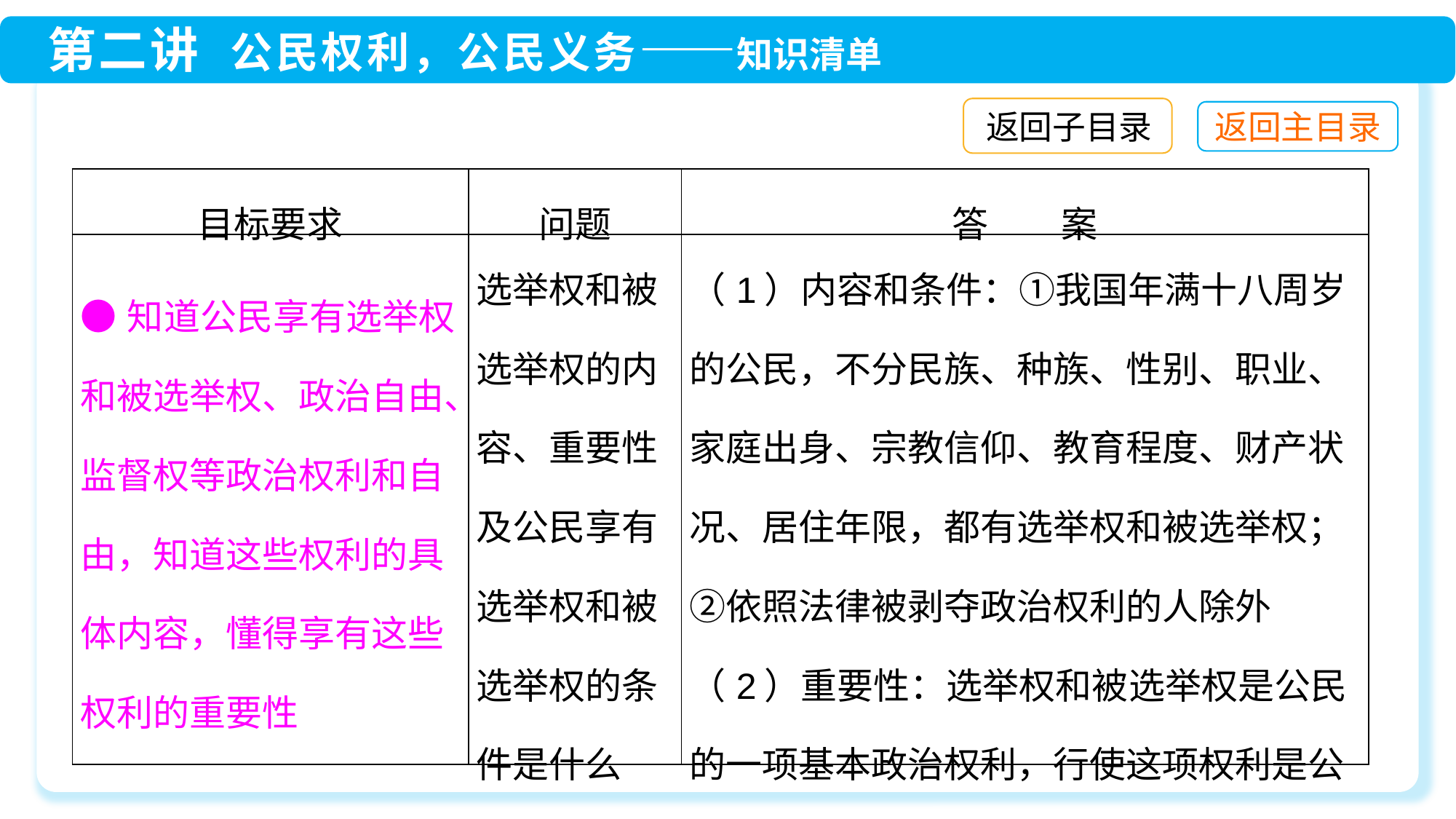

返回子目录
| 目标要求 | 问题 | 答　　案 |
| --- | --- | --- |
| ●知道公民享有选举权和被选举权、政治自由、监督权等政治权利和自由，知道这些权利的具体内容，懂得享有这些权利的重要性 | 选举权和被选举权的内容、重要性及公民享有选举权和被选举权的条件是什么 | （1）内容和条件：①我国年满十八周岁的公民，不分民族、种族、性别、职业、家庭出身、宗教信仰、教育程度、财产状况、居住年限，都有选举权和被选举权；②依照法律被剥夺政治权利的人除外 （2）重要性：选举权和被选举权是公民的一项基本政治权利，行使这项权利是公民参与管理国家和管理社会的基础 |